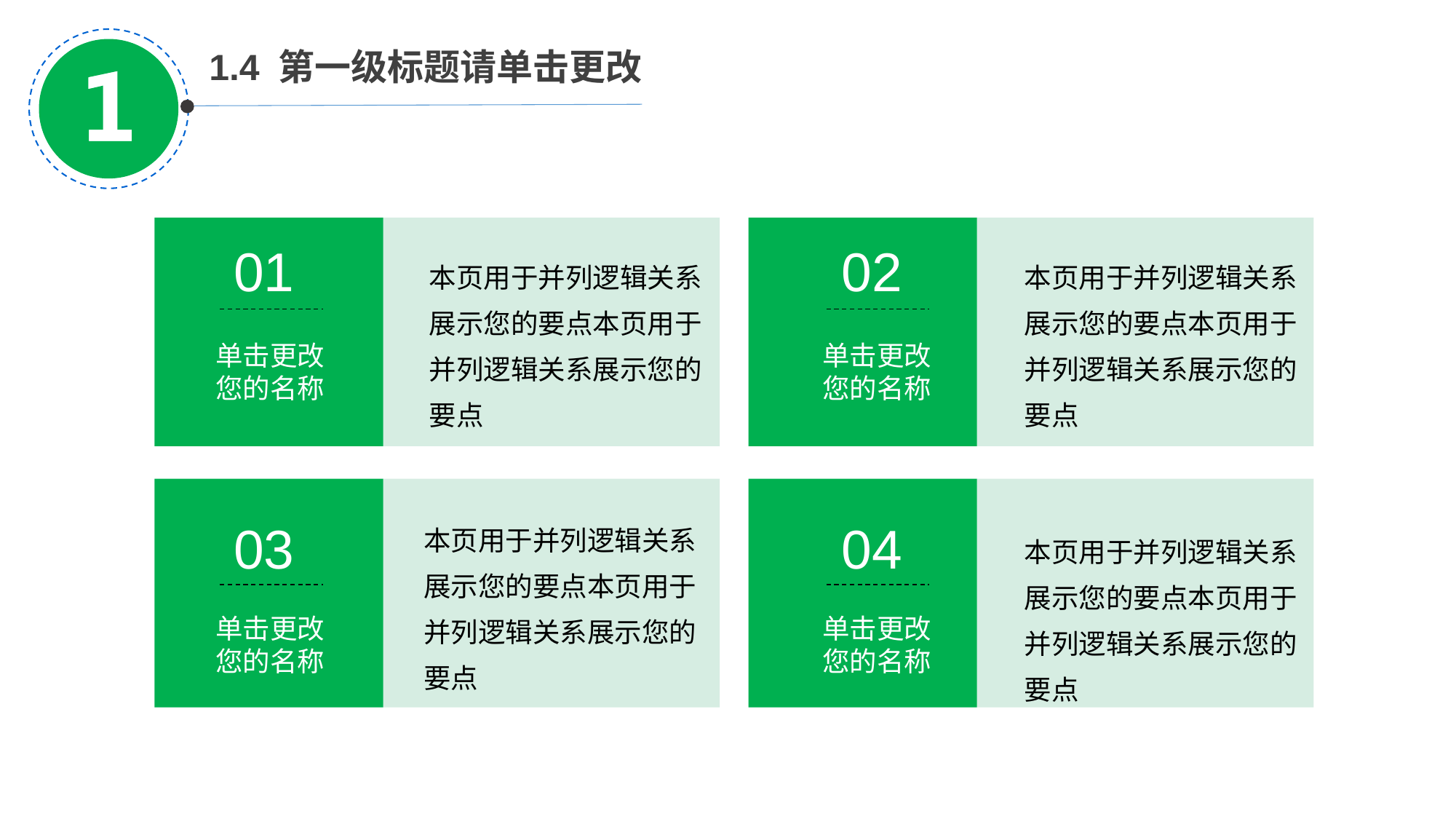

1.4 第一级标题请单击更改

01
单击更改
您的名称

02
单击更改
您的名称

03
单击更改
您的名称

04
单击更改
您的名称

本页用于并列逻辑关系展示您的要点本页用于并列逻辑关系展示您的要点

本页用于并列逻辑关系展示您的要点本页用于并列逻辑关系展示您的要点

本页用于并列逻辑关系展示您的要点本页用于并列逻辑关系展示您的要点

本页用于并列逻辑关系展示您的要点本页用于并列逻辑关系展示您的要点